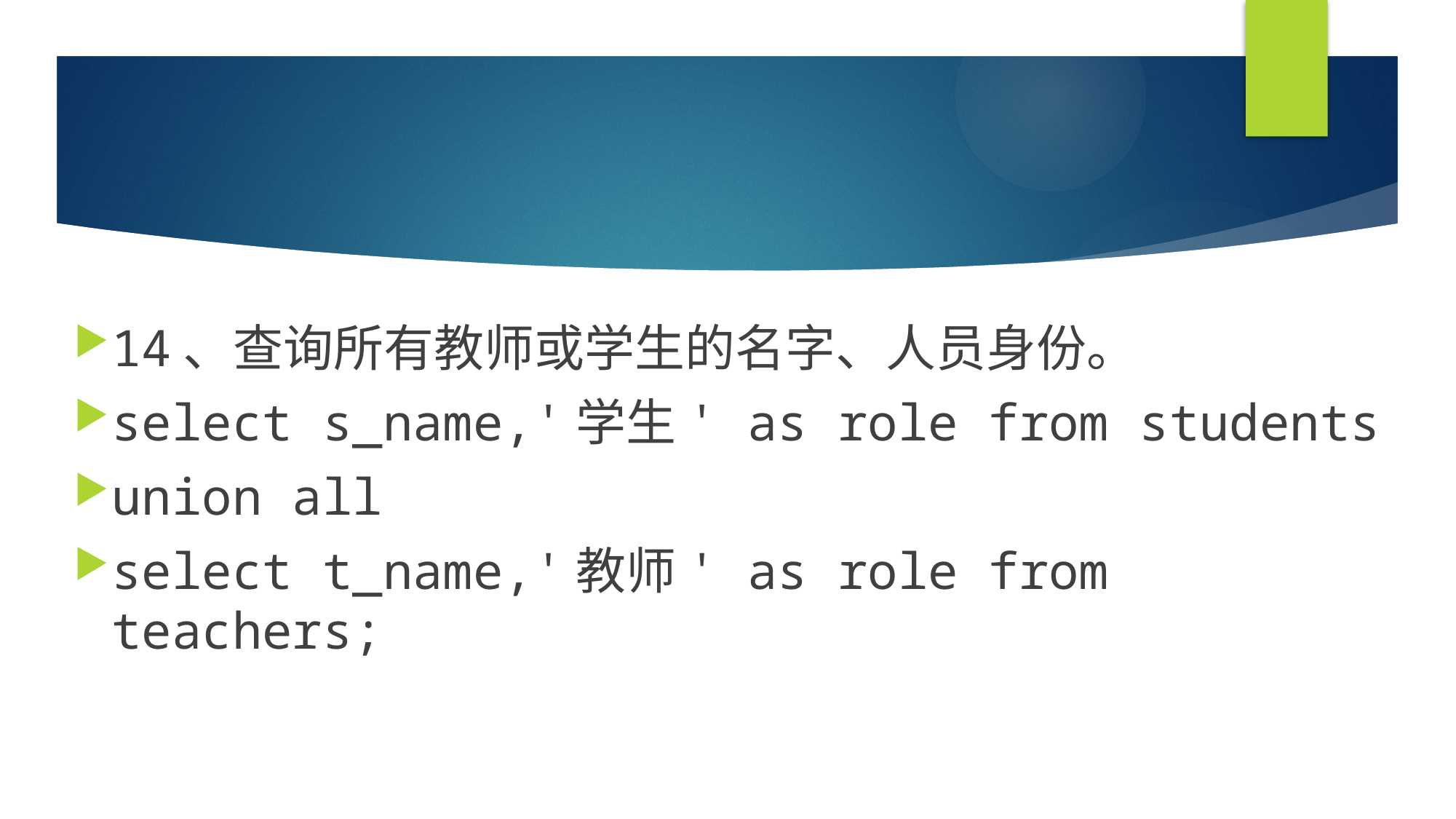

#
14、查询所有教师或学生的名字、人员身份。
select s_name,'学生' as role from students
union all
select t_name,'教师' as role from teachers;